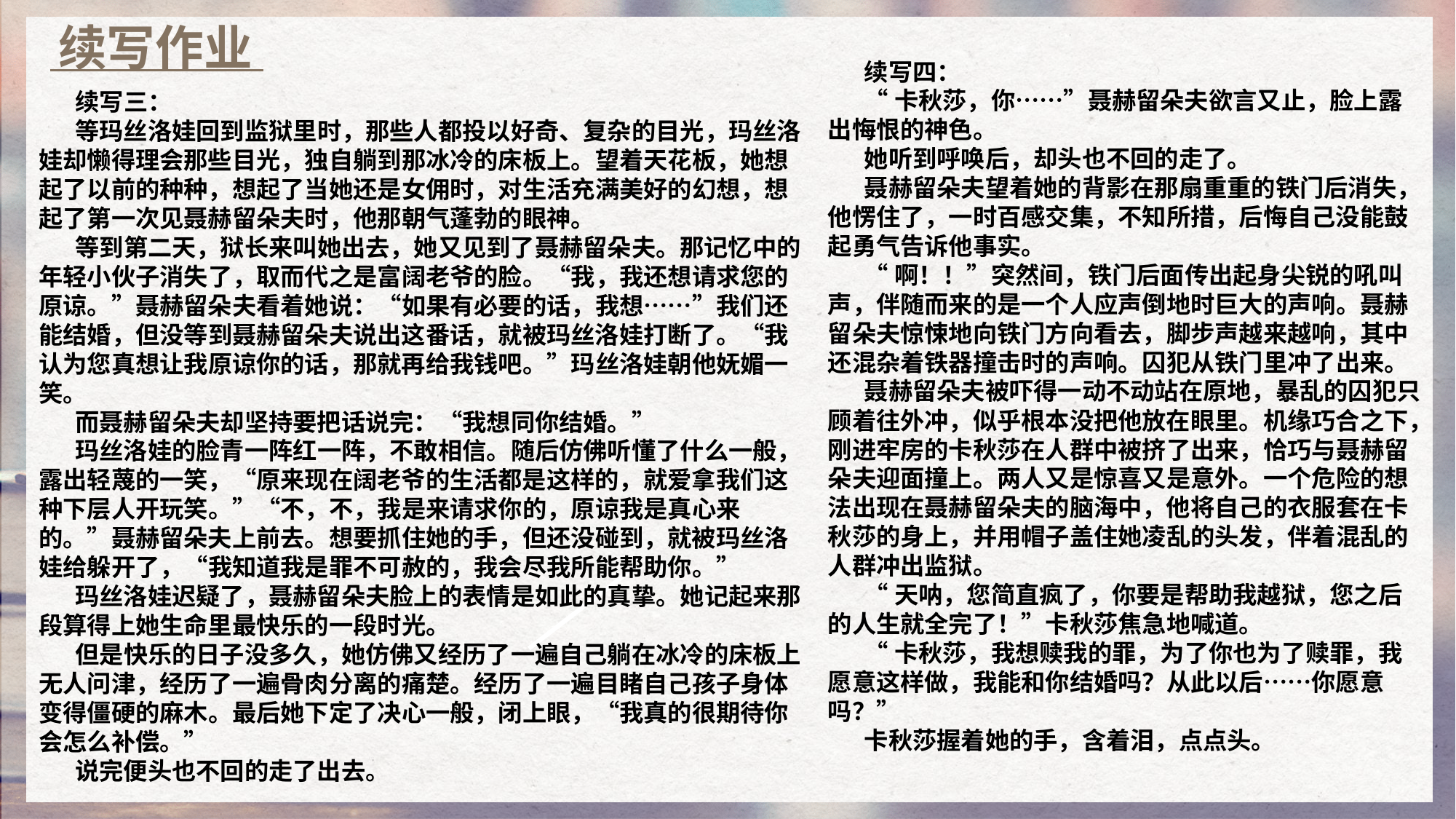

续写作业
续写四：
“卡秋莎，你……”聂赫留朵夫欲言又止，脸上露出悔恨的神色。
她听到呼唤后，却头也不回的走了。
聂赫留朵夫望着她的背影在那扇重重的铁门后消失，他愣住了，一时百感交集，不知所措，后悔自己没能鼓起勇气告诉他事实。
“啊！！”突然间，铁门后面传出起身尖锐的吼叫声，伴随而来的是一个人应声倒地时巨大的声响。聂赫留朵夫惊悚地向铁门方向看去，脚步声越来越响，其中还混杂着铁器撞击时的声响。囚犯从铁门里冲了出来。
聂赫留朵夫被吓得一动不动站在原地，暴乱的囚犯只顾着往外冲，似乎根本没把他放在眼里。机缘巧合之下，刚进牢房的卡秋莎在人群中被挤了出来，恰巧与聂赫留朵夫迎面撞上。两人又是惊喜又是意外。一个危险的想法出现在聂赫留朵夫的脑海中，他将自己的衣服套在卡秋莎的身上，并用帽子盖住她凌乱的头发，伴着混乱的人群冲出监狱。
“天呐，您简直疯了，你要是帮助我越狱，您之后的人生就全完了！”卡秋莎焦急地喊道。
“卡秋莎，我想赎我的罪，为了你也为了赎罪，我愿意这样做，我能和你结婚吗？从此以后……你愿意吗？”
卡秋莎握着她的手，含着泪，点点头。
续写三：
等玛丝洛娃回到监狱里时，那些人都投以好奇、复杂的目光，玛丝洛娃却懒得理会那些目光，独自躺到那冰冷的床板上。望着天花板，她想起了以前的种种，想起了当她还是女佣时，对生活充满美好的幻想，想起了第一次见聂赫留朵夫时，他那朝气蓬勃的眼神。
等到第二天，狱长来叫她出去，她又见到了聂赫留朵夫。那记忆中的年轻小伙子消失了，取而代之是富阔老爷的脸。“我，我还想请求您的原谅。”聂赫留朵夫看着她说：“如果有必要的话，我想……”我们还能结婚，但没等到聂赫留朵夫说出这番话，就被玛丝洛娃打断了。“我认为您真想让我原谅你的话，那就再给我钱吧。”玛丝洛娃朝他妩媚一笑。
而聂赫留朵夫却坚持要把话说完：“我想同你结婚。”
玛丝洛娃的脸青一阵红一阵，不敢相信。随后仿佛听懂了什么一般，露出轻蔑的一笑，“原来现在阔老爷的生活都是这样的，就爱拿我们这种下层人开玩笑。”“不，不，我是来请求你的，原谅我是真心来的。”聂赫留朵夫上前去。想要抓住她的手，但还没碰到，就被玛丝洛娃给躲开了，“我知道我是罪不可赦的，我会尽我所能帮助你。”
玛丝洛娃迟疑了，聂赫留朵夫脸上的表情是如此的真挚。她记起来那段算得上她生命里最快乐的一段时光。
但是快乐的日子没多久，她仿佛又经历了一遍自己躺在冰冷的床板上无人问津，经历了一遍骨肉分离的痛楚。经历了一遍目睹自己孩子身体变得僵硬的麻木。最后她下定了决心一般，闭上眼，“我真的很期待你会怎么补偿。”
说完便头也不回的走了出去。